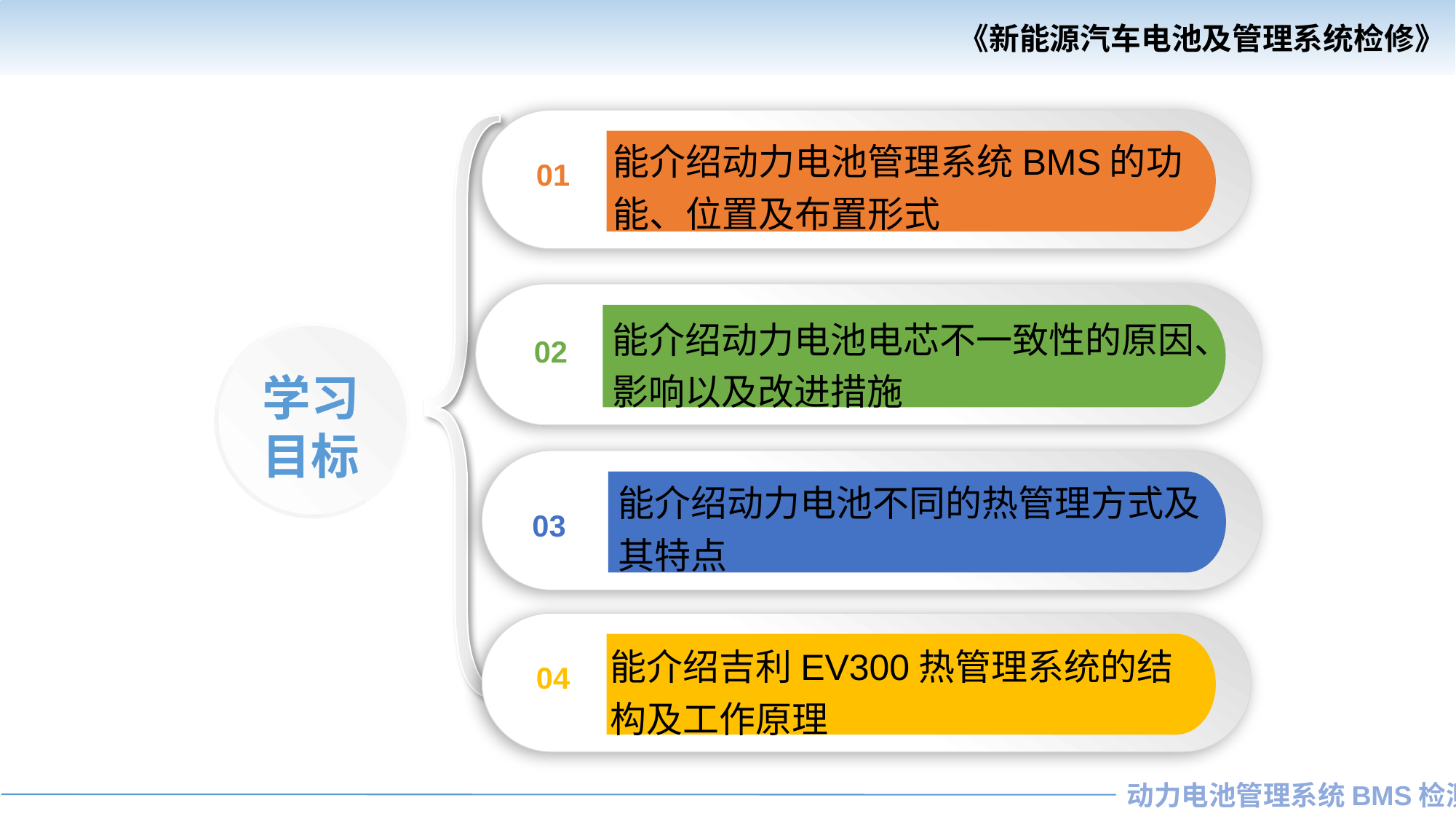

01
能介绍动力电池管理系统BMS的功能、位置及布置形式

02
能介绍动力电池电芯不一致性的原因、影响以及改进措施

学习
目标

03
能介绍动力电池不同的热管理方式及其特点

04
能介绍吉利EV300热管理系统的结构及工作原理